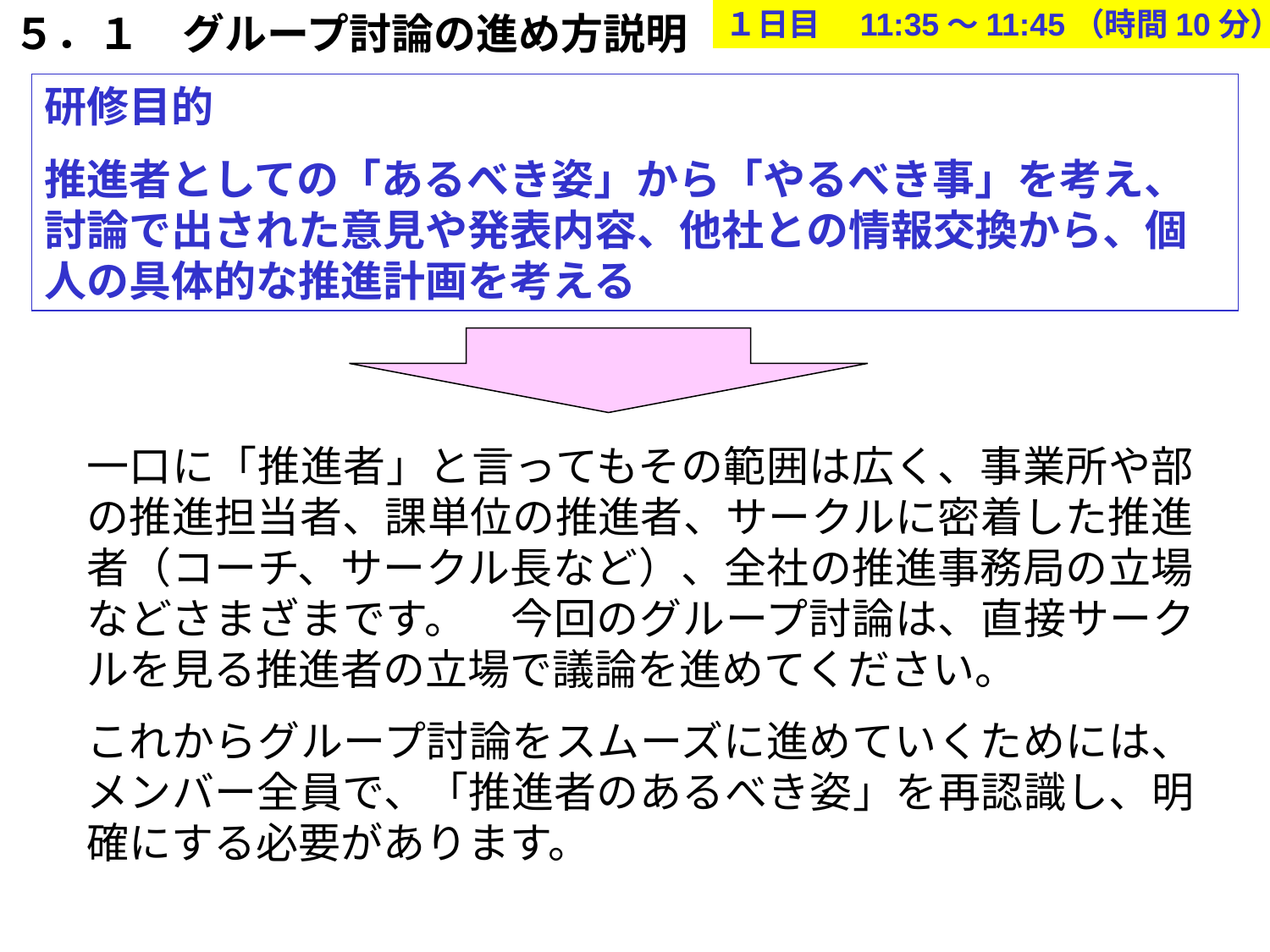

１日目　11:35～11:45（時間10分）
５．１　グループ討論の進め方説明
研修目的
推進者としての「あるべき姿」から「やるべき事」を考え、討論で出された意見や発表内容、他社との情報交換から、個人の具体的な推進計画を考える

一口に「推進者」と言ってもその範囲は広く、事業所や部の推進担当者、課単位の推進者、サークルに密着した推進者（コーチ、サークル長など）、全社の推進事務局の立場などさまざまです。　今回のグループ討論は、直接サークルを見る推進者の立場で議論を進めてください。
これからグループ討論をスムーズに進めていくためには、メンバー全員で、「推進者のあるべき姿」を再認識し、明確にする必要があります。